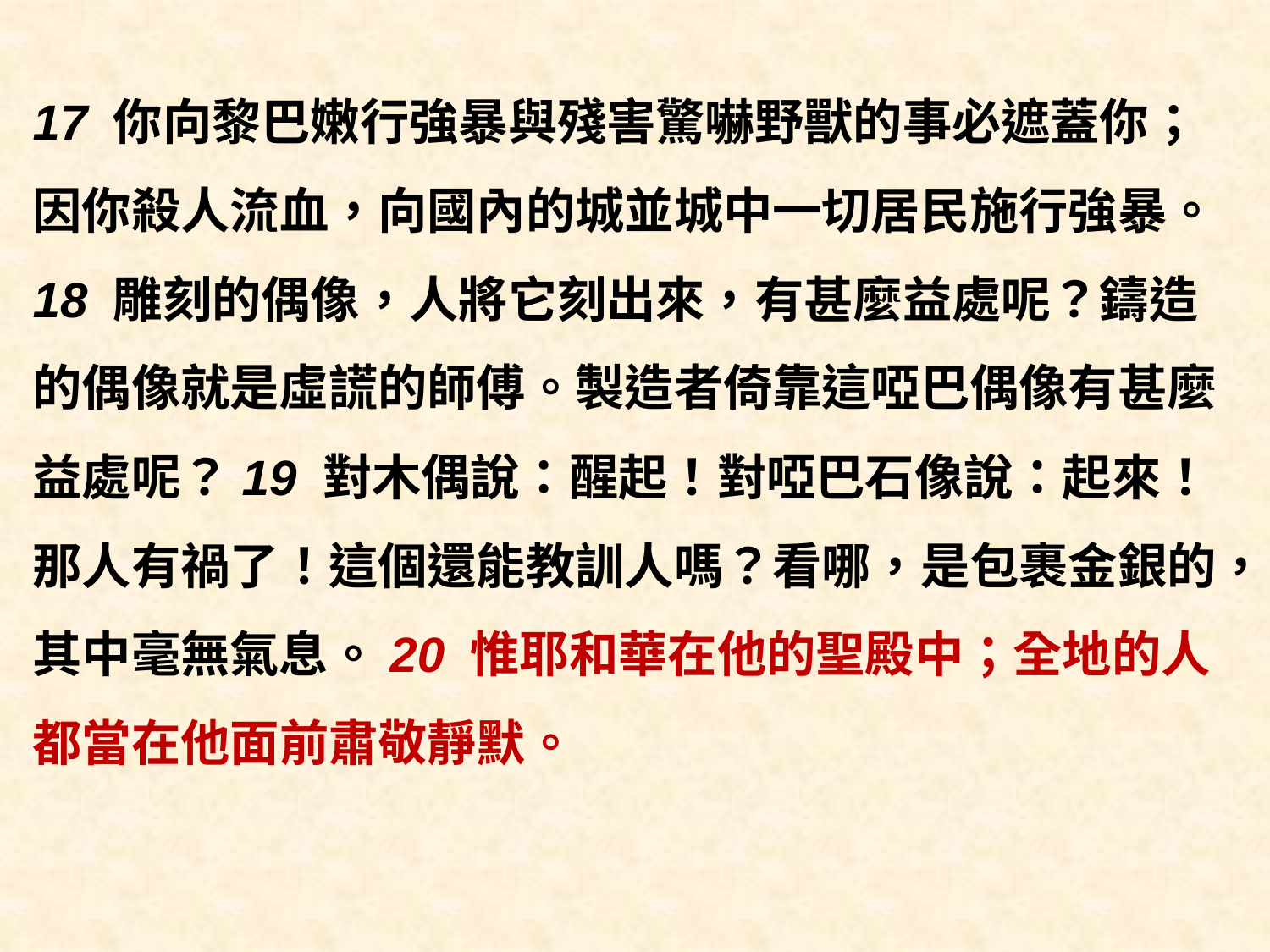

17 你向黎巴嫩行強暴與殘害驚嚇野獸的事必遮蓋你；因你殺人流血，向國內的城並城中一切居民施行強暴。18 雕刻的偶像，人將它刻出來，有甚麼益處呢？鑄造的偶像就是虛謊的師傅。製造者倚靠這啞巴偶像有甚麼益處呢？19 對木偶說：醒起！對啞巴石像說：起來！那人有禍了！這個還能教訓人嗎？看哪，是包裹金銀的，其中毫無氣息。20 惟耶和華在他的聖殿中；全地的人都當在他面前肅敬靜默。